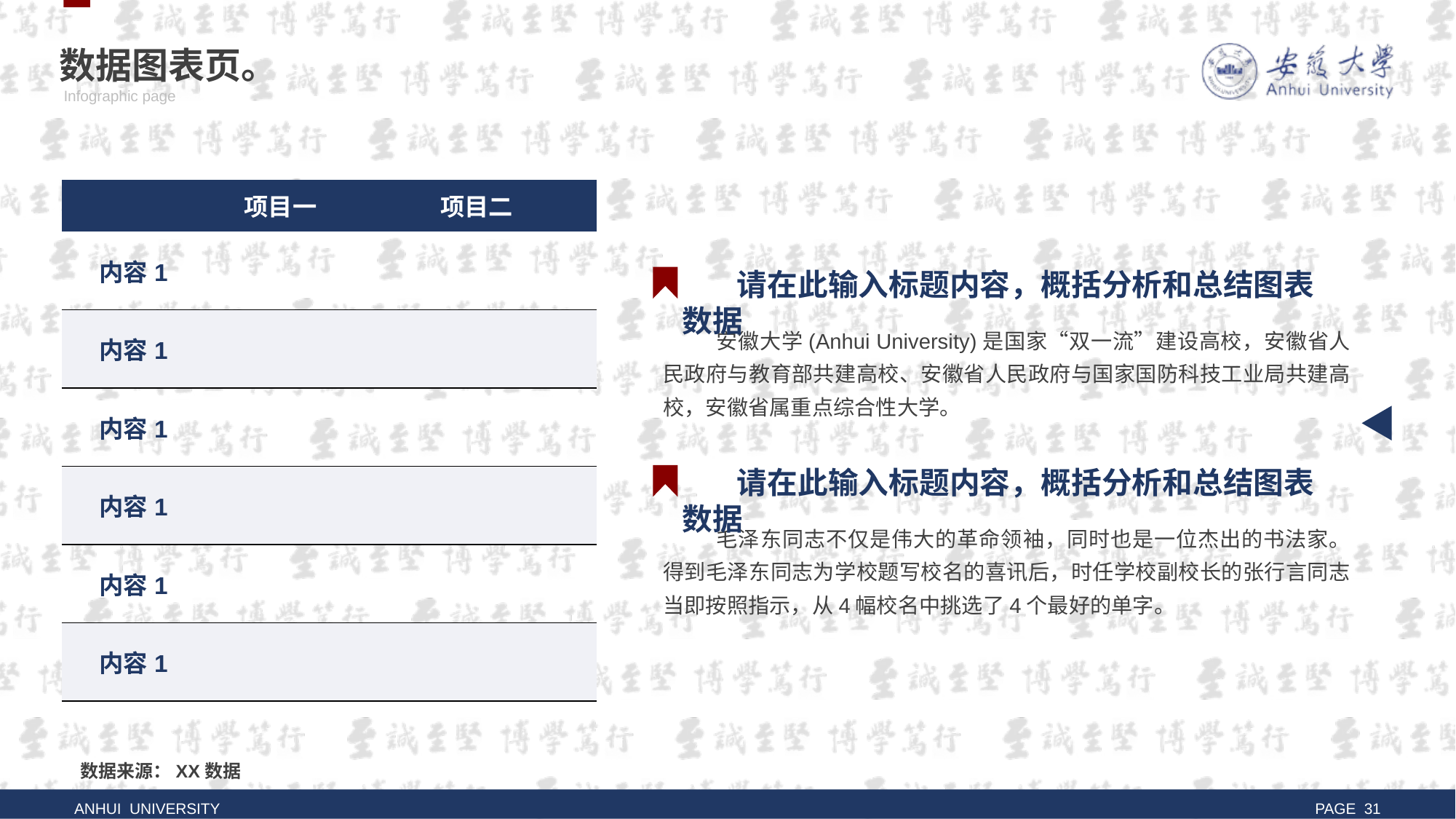

数据图表页。
Infographic page
|  | 项目一 | 项目二 |
| --- | --- | --- |
| 内容1 |  |  |
| 内容1 |  |  |
| 内容1 |  |  |
| 内容1 |  |  |
| 内容1 |  |  |
| 内容1 |  |  |

请在此输入标题内容，概括分析和总结图表数据

安徽大学(Anhui University)是国家“双一流”建设高校，安徽省人民政府与教育部共建高校、安徽省人民政府与国家国防科技工业局共建高校，安徽省属重点综合性大学。

请在此输入标题内容，概括分析和总结图表数据

毛泽东同志不仅是伟大的革命领袖，同时也是一位杰出的书法家。得到毛泽东同志为学校题写校名的喜讯后，时任学校副校长的张行言同志当即按照指示，从4幅校名中挑选了4个最好的单字。
数据来源：XX数据
ANHUI  UNIVERSITY
PAGE  31